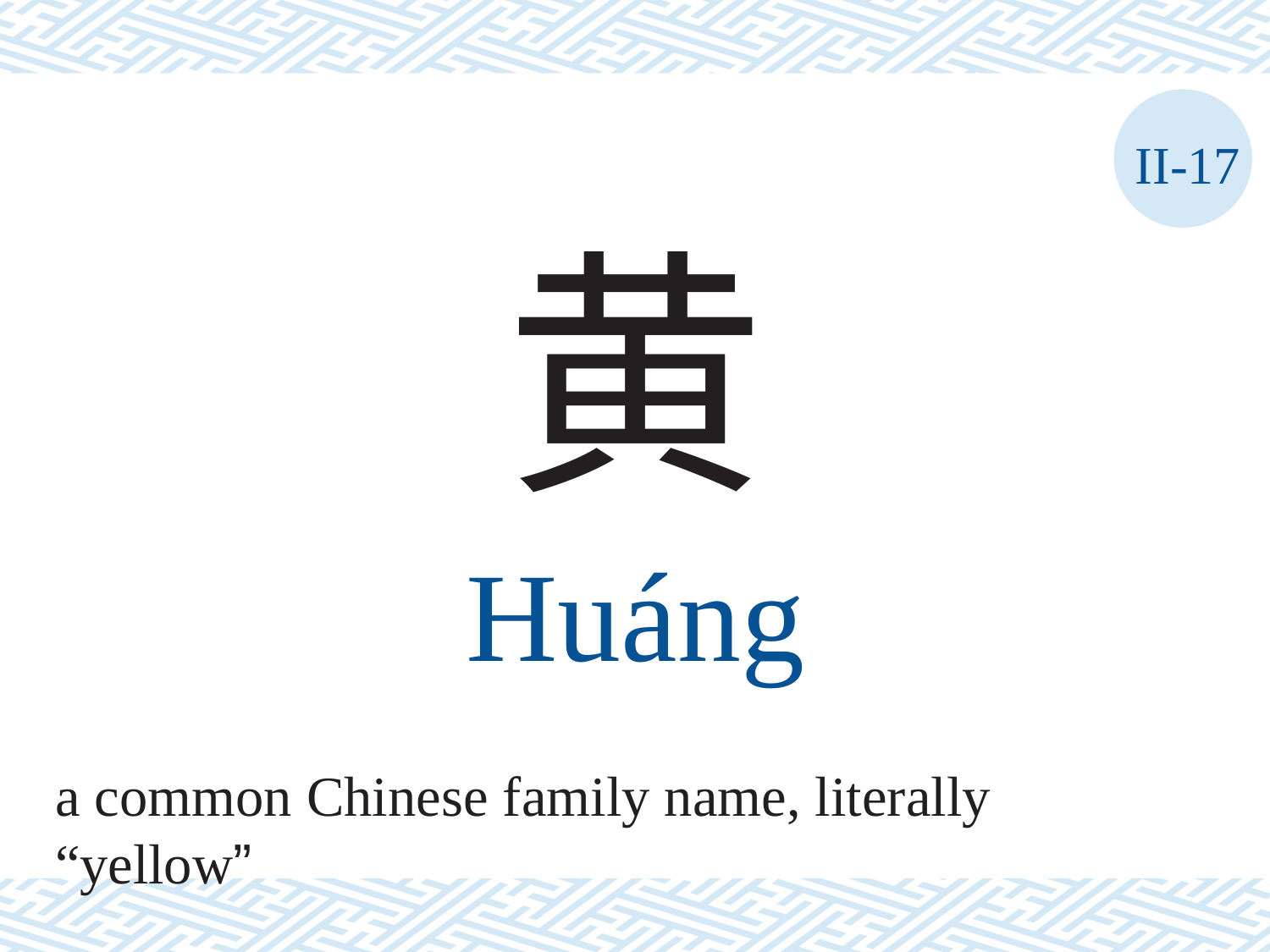

II-17
黄
Huáng
a common Chinese family name, literally “yellow”